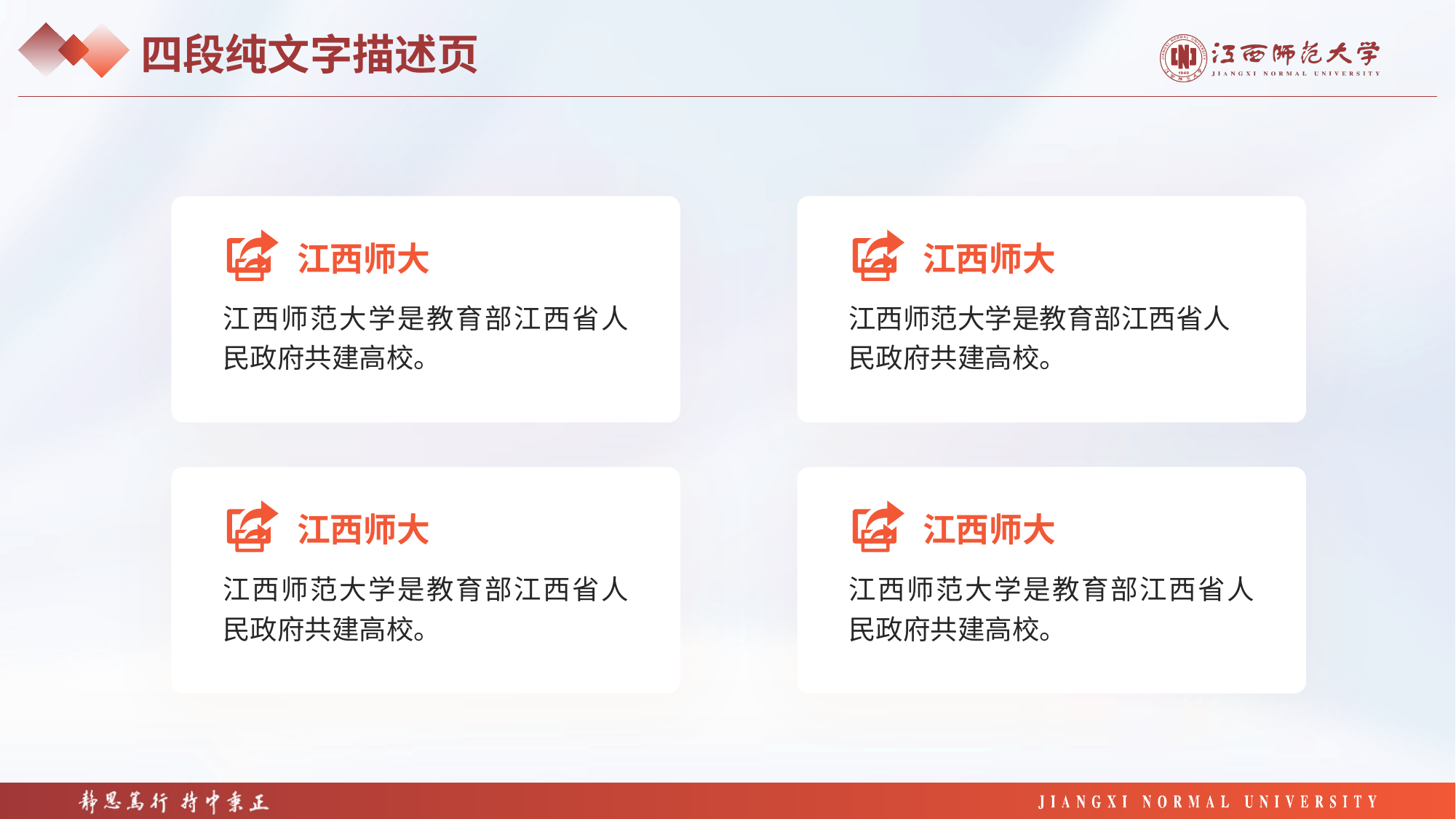

四段纯文字描述页

江西师大
江西师大
江西师范大学是教育部江西省人民政府共建高校。
江西师范大学是教育部江西省人民政府共建高校。

江西师大
江西师大
江西师范大学是教育部江西省人民政府共建高校。
江西师范大学是教育部江西省人民政府共建高校。